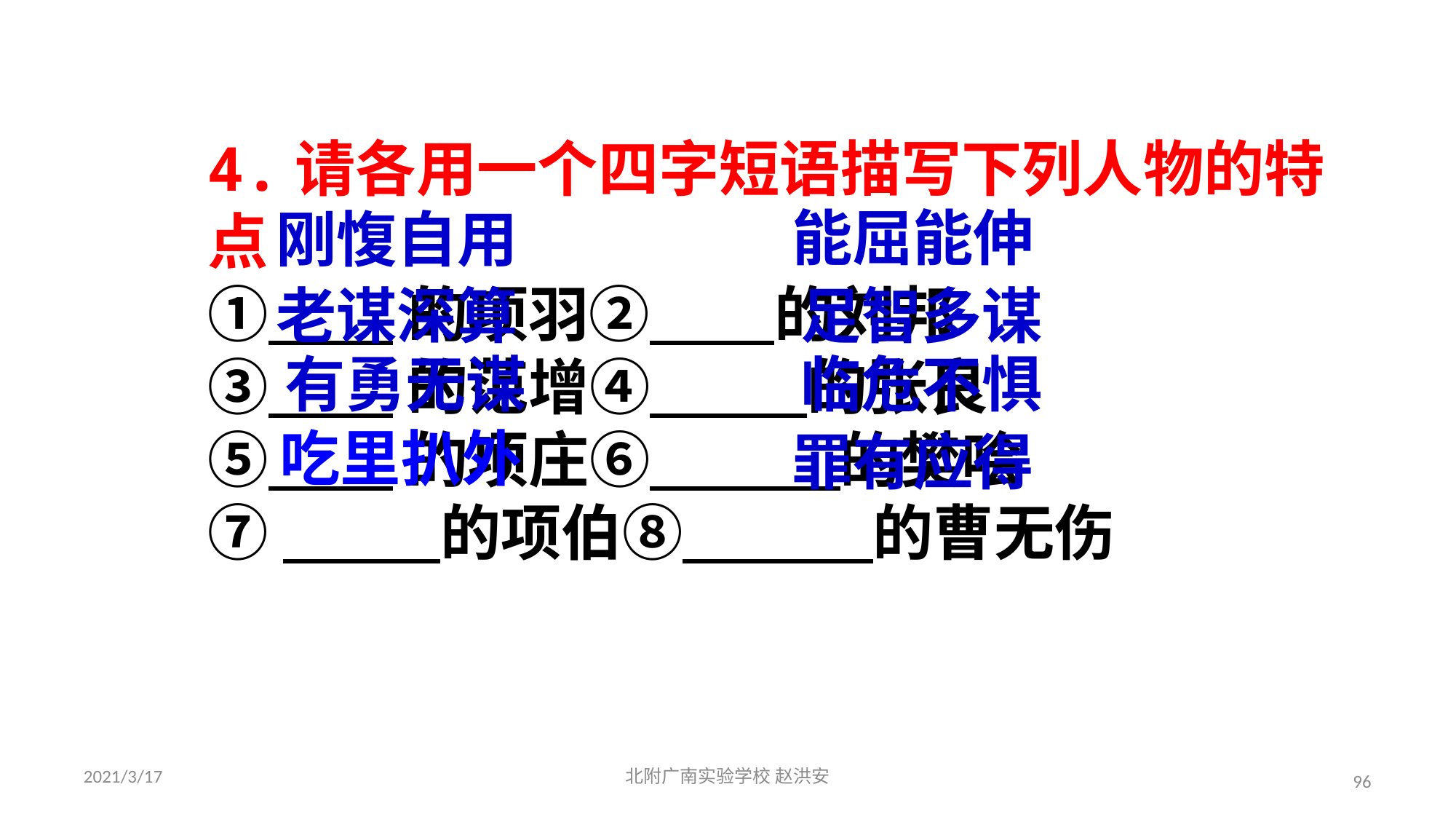

4.请各用一个四字短语描写下列人物的特点
①         的项羽②         的刘邦
③         的范增④　       的张良
⑤         的项庄⑥　     　的樊哙
⑦　       的项伯⑧　　     的曹无伤
能屈能伸
刚愎自用
老谋深算
足智多谋
有勇无谋
临危不惧
吃里扒外
罪有应得
2021/3/17
北附广南实验学校 赵洪安
96